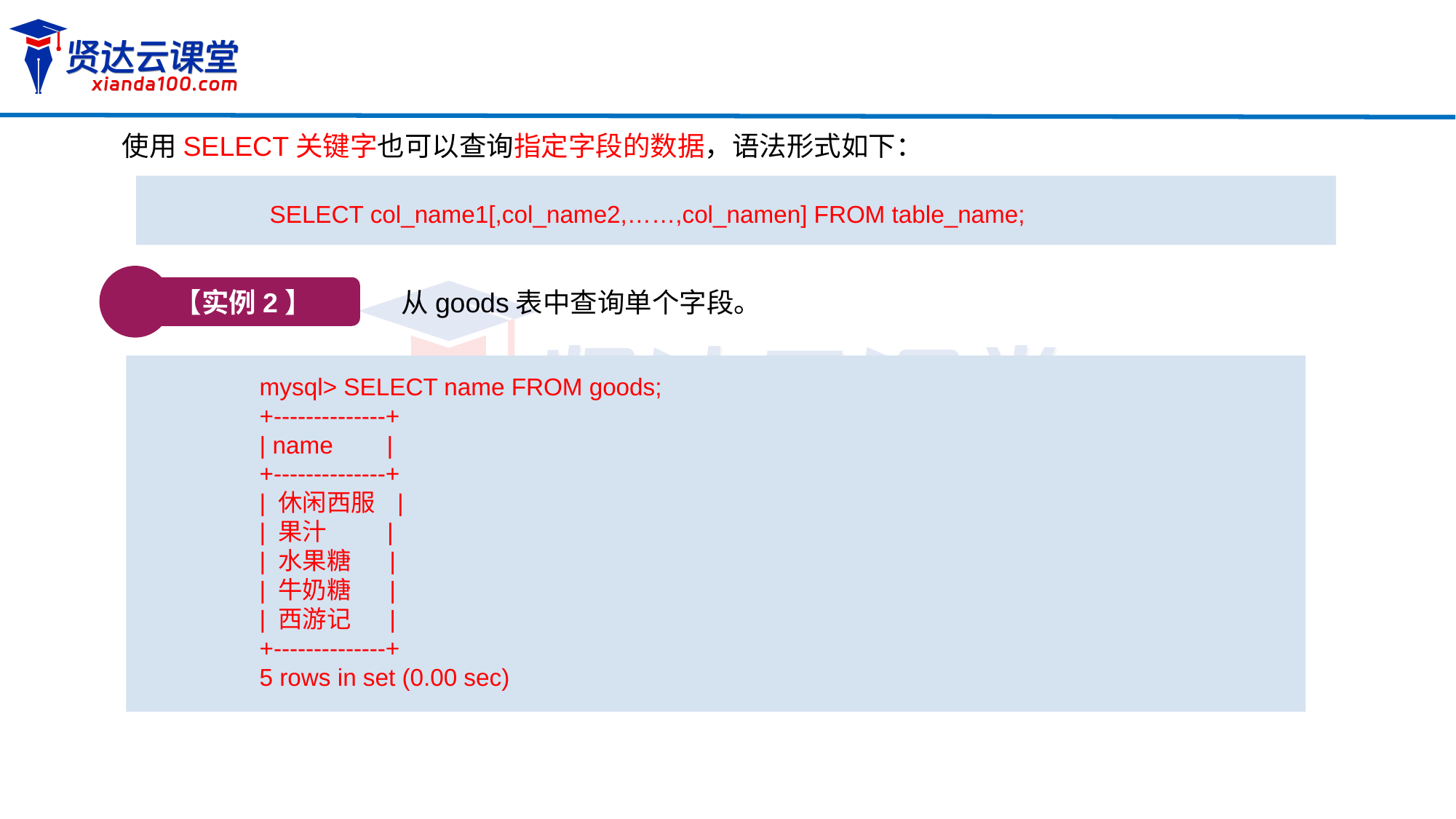

使用SELECT关键字也可以查询指定字段的数据，语法形式如下：

SELECT col_name1[,col_name2,……,col_namen] FROM table_name;

【实例2】
从goods表中查询单个字段。

mysql> SELECT name FROM goods;
+--------------+
| name        |
+--------------+
| 休闲西服   |
| 果汁          |
| 水果糖      |
| 牛奶糖      |
| 西游记      |
+--------------+
5 rows in set (0.00 sec)